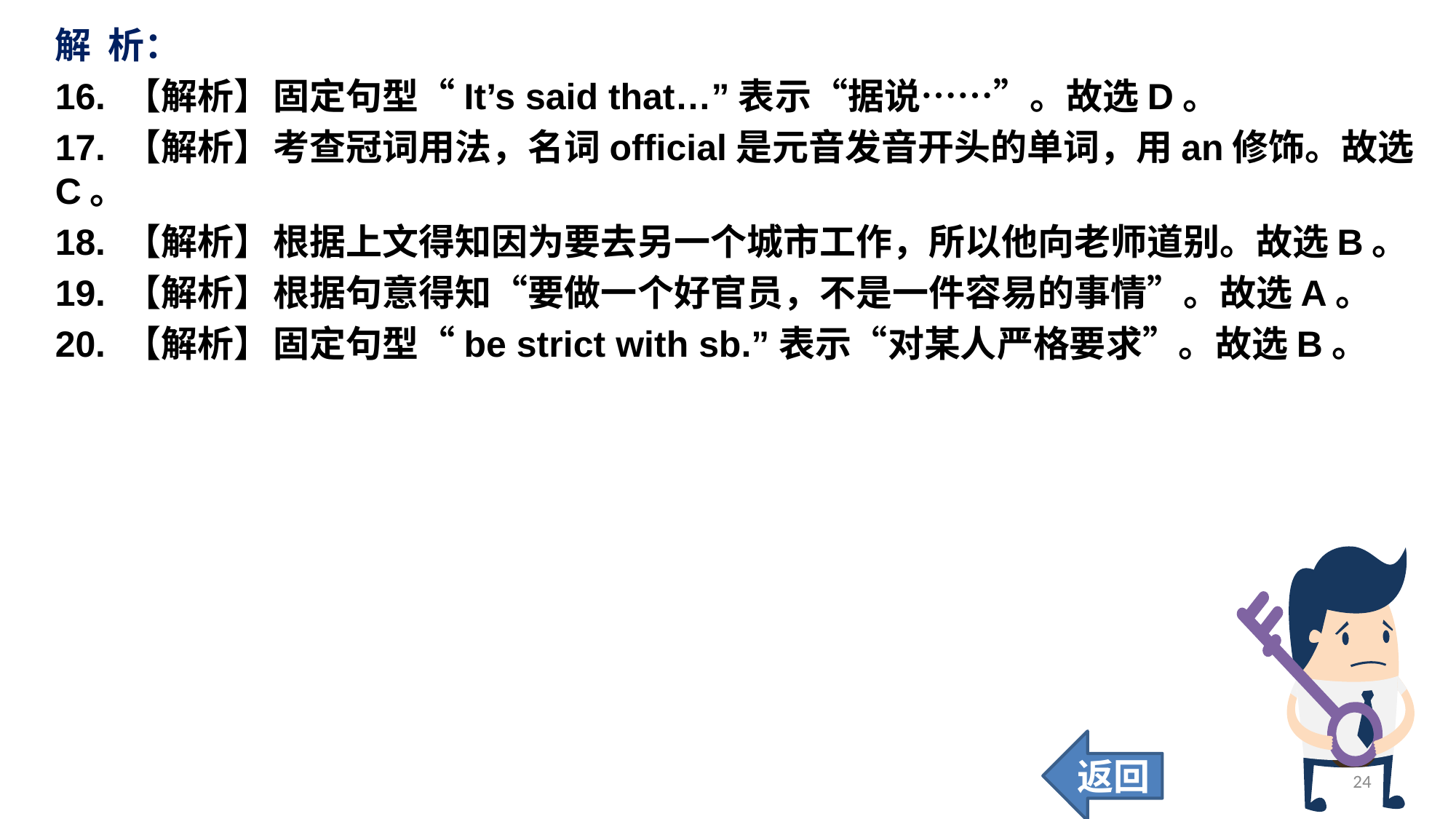

解  析：
16. 【解析】	固定句型“It’s said that…”表示“据说……”。故选D。
17. 【解析】	考查冠词用法，名词official是元音发音开头的单词，用an修饰。故选C。
18. 【解析】	根据上文得知因为要去另一个城市工作，所以他向老师道别。故选B。
19. 【解析】	根据句意得知“要做一个好官员，不是一件容易的事情”。故选A。
20. 【解析】	固定句型“be strict with sb.”表示“对某人严格要求”。故选B。

返回
24